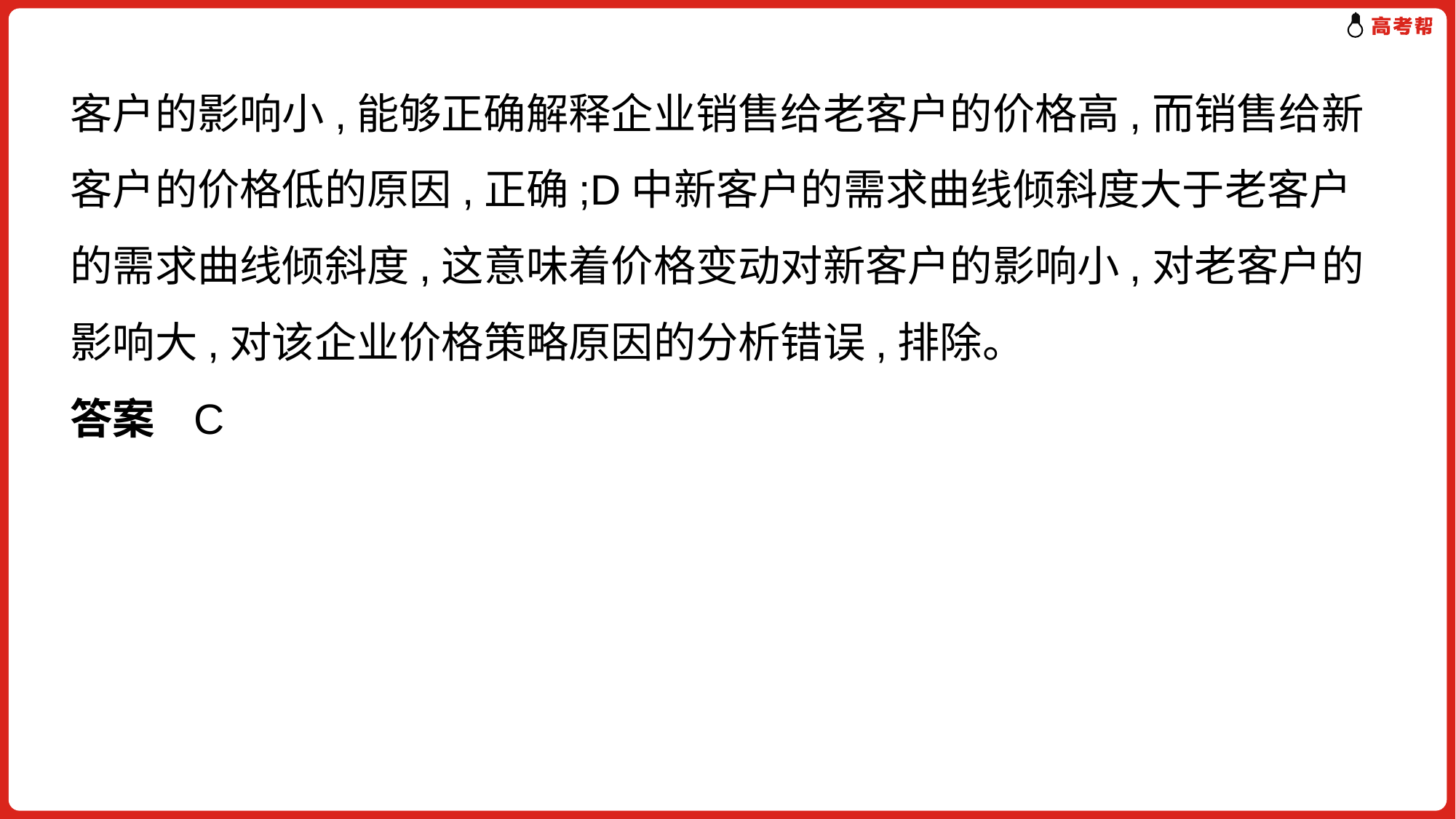

客户的影响小,能够正确解释企业销售给老客户的价格高,而销售给新客户的价格低的原因,正确;D中新客户的需求曲线倾斜度大于老客户的需求曲线倾斜度,这意味着价格变动对新客户的影响小,对老客户的影响大,对该企业价格策略原因的分析错误,排除。
答案   C